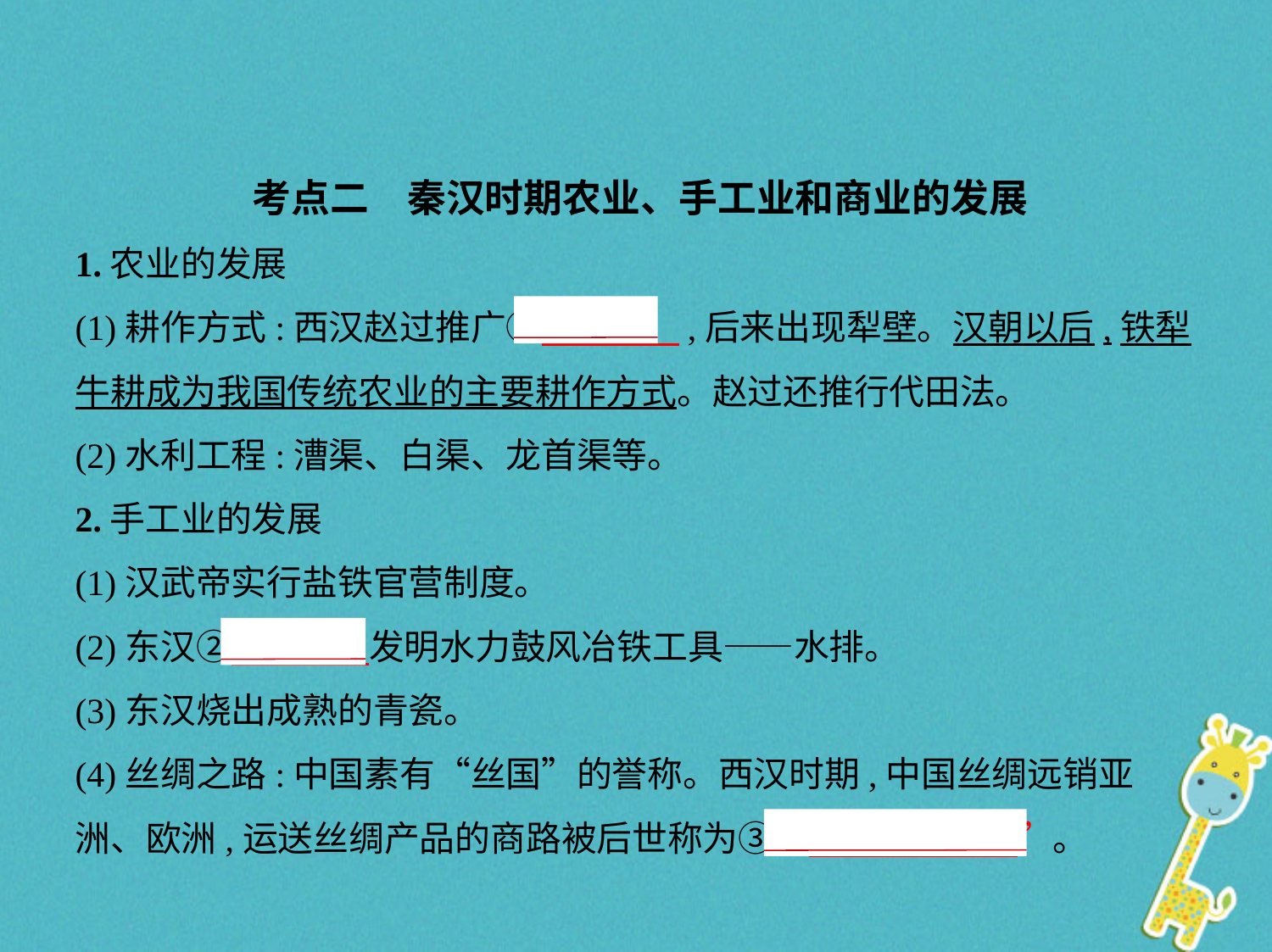

考点二　秦汉时期农业、手工业和商业的发展
1.农业的发展
(1)耕作方式:西汉赵过推广①　耦犁    ,后来出现犁壁。汉朝以后,铁犁
牛耕成为我国传统农业的主要耕作方式。赵过还推行代田法。
(2)水利工程:漕渠、白渠、龙首渠等。
2.手工业的发展
(1)汉武帝实行盐铁官营制度。
(2)东汉②　杜诗    发明水力鼓风冶铁工具——水排。
(3)东汉烧出成熟的青瓷。
(4)丝绸之路:中国素有“丝国”的誉称。西汉时期,中国丝绸远销亚
洲、欧洲,运送丝绸产品的商路被后世称为③“　丝绸之路    ”。